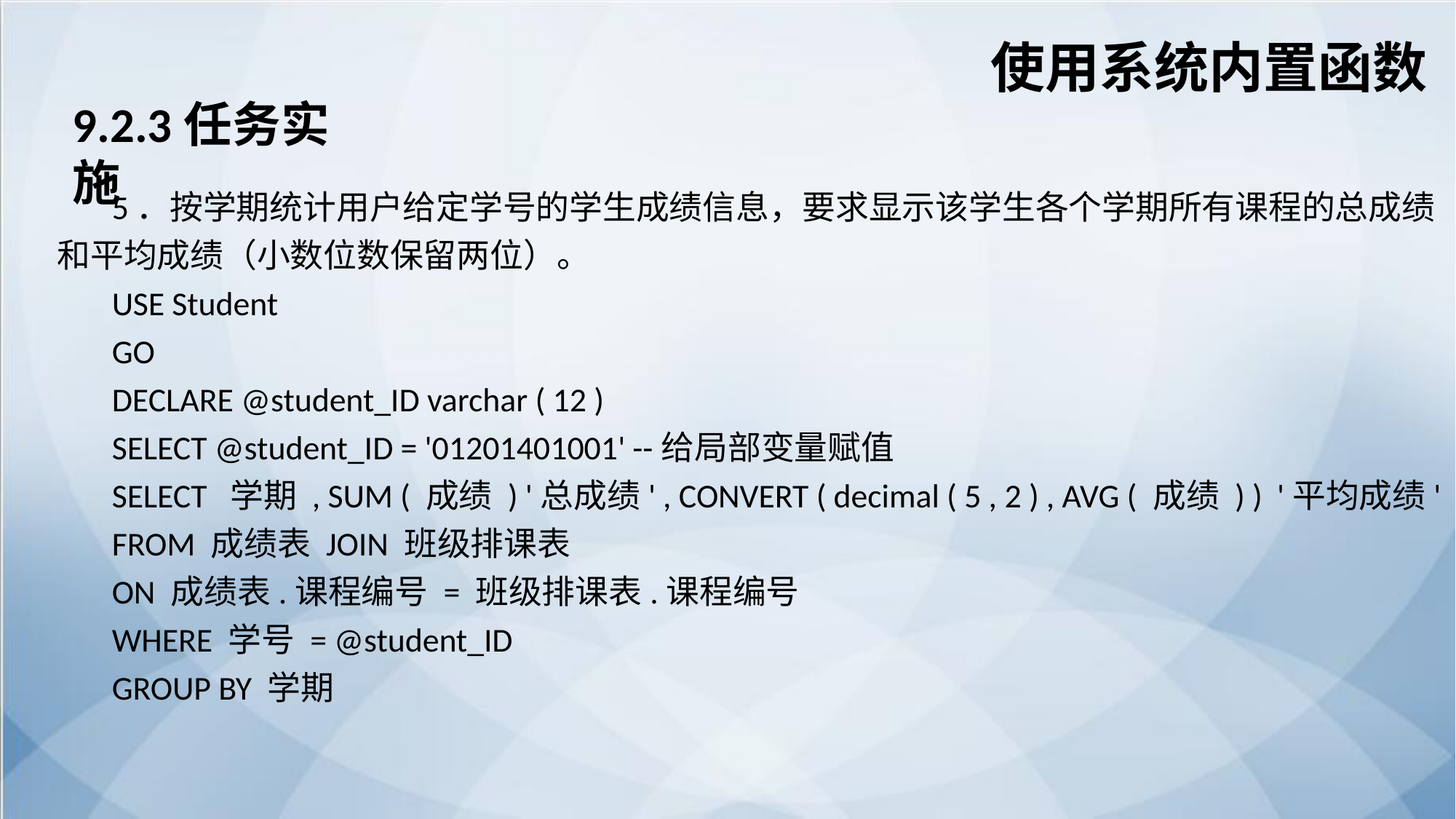

使用系统内置函数
9.2.3任务实施
5．按学期统计用户给定学号的学生成绩信息，要求显示该学生各个学期所有课程的总成绩和平均成绩（小数位数保留两位）。
USE Student
GO
DECLARE @student_ID varchar ( 12 )
SELECT @student_ID = '01201401001' --给局部变量赋值
SELECT  学期 , SUM ( 成绩 ) '总成绩' , CONVERT ( decimal ( 5 , 2 ) , AVG ( 成绩 ) )  '平均成绩'
FROM 成绩表 JOIN 班级排课表
ON 成绩表.课程编号 = 班级排课表.课程编号
WHERE 学号 = @student_ID
GROUP BY 学期